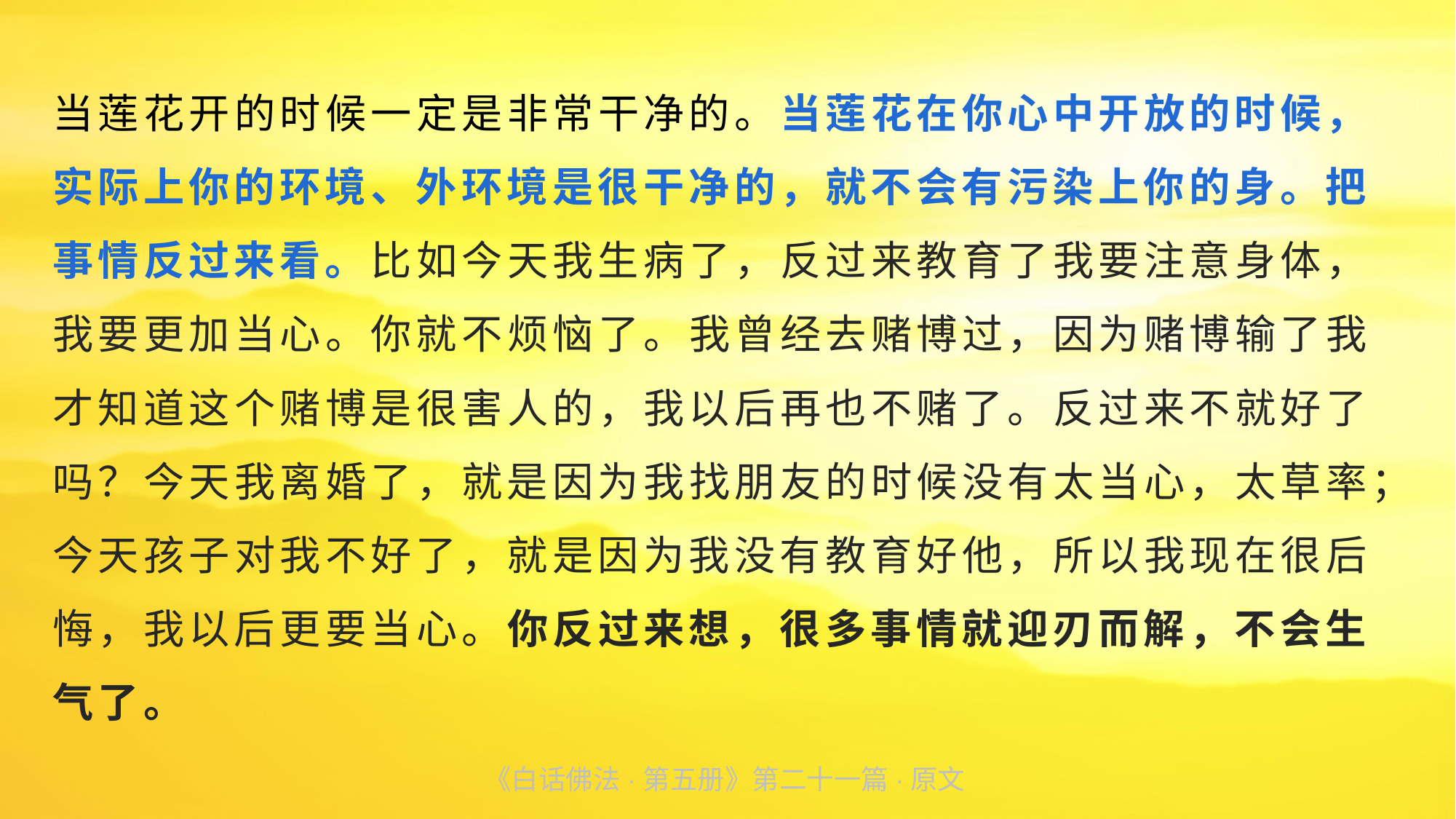

当莲花开的时候一定是非常干净的。当莲花在你心中开放的时候，实际上你的环境、外环境是很干净的，就不会有污染上你的身。把事情反过来看。比如今天我生病了，反过来教育了我要注意身体，我要更加当心。你就不烦恼了。我曾经去赌博过，因为赌博输了我才知道这个赌博是很害人的，我以后再也不赌了。反过来不就好了吗？今天我离婚了，就是因为我找朋友的时候没有太当心，太草率；今天孩子对我不好了，就是因为我没有教育好他，所以我现在很后悔，我以后更要当心。你反过来想，很多事情就迎刃而解，不会生
气了。
《白话佛法·第五册》第二十一篇·原文